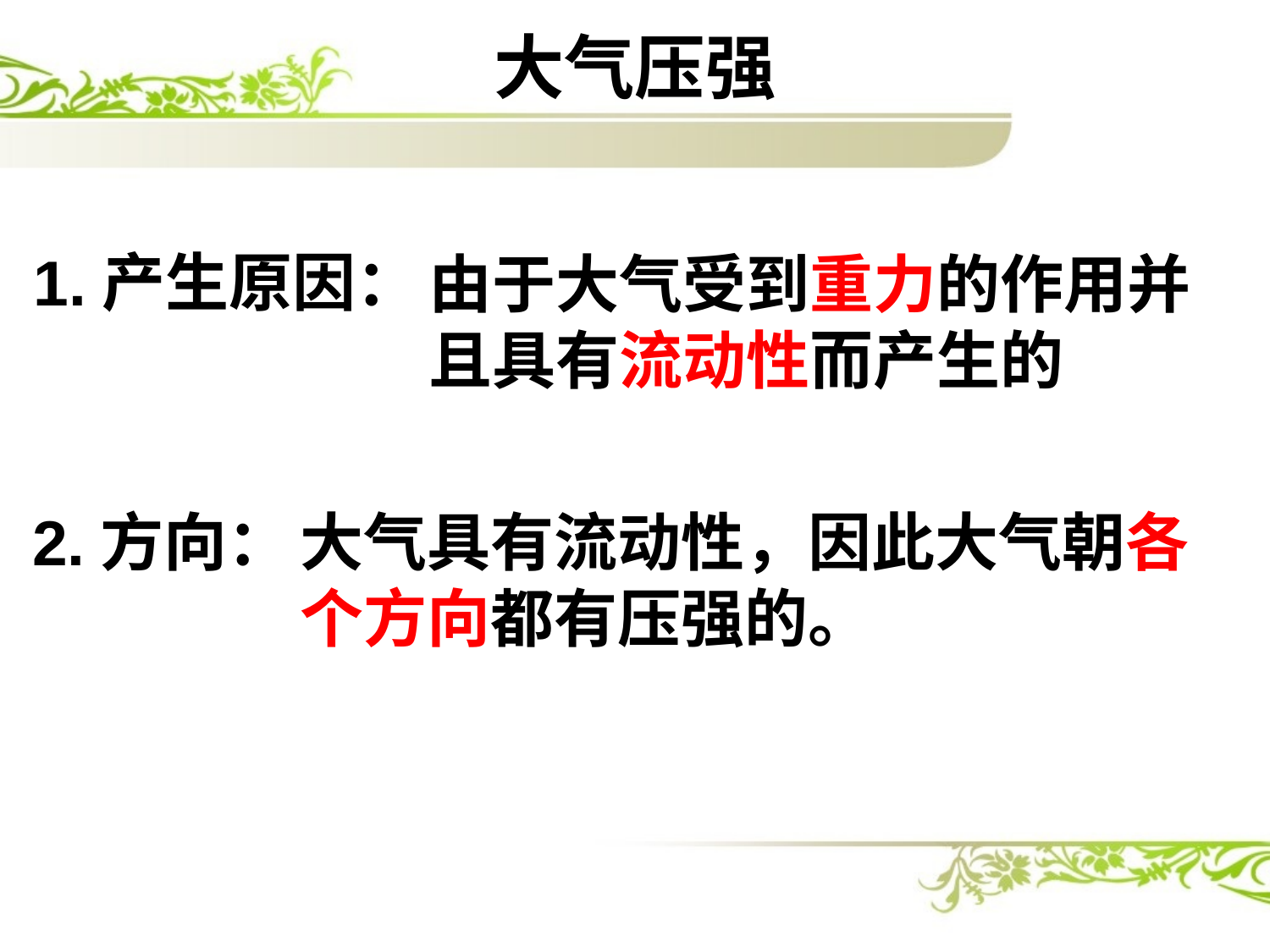

大气压强
1.产生原因：
由于大气受到重力的作用并且具有流动性而产生的
2.方向：
大气具有流动性，因此大气朝各个方向都有压强的。